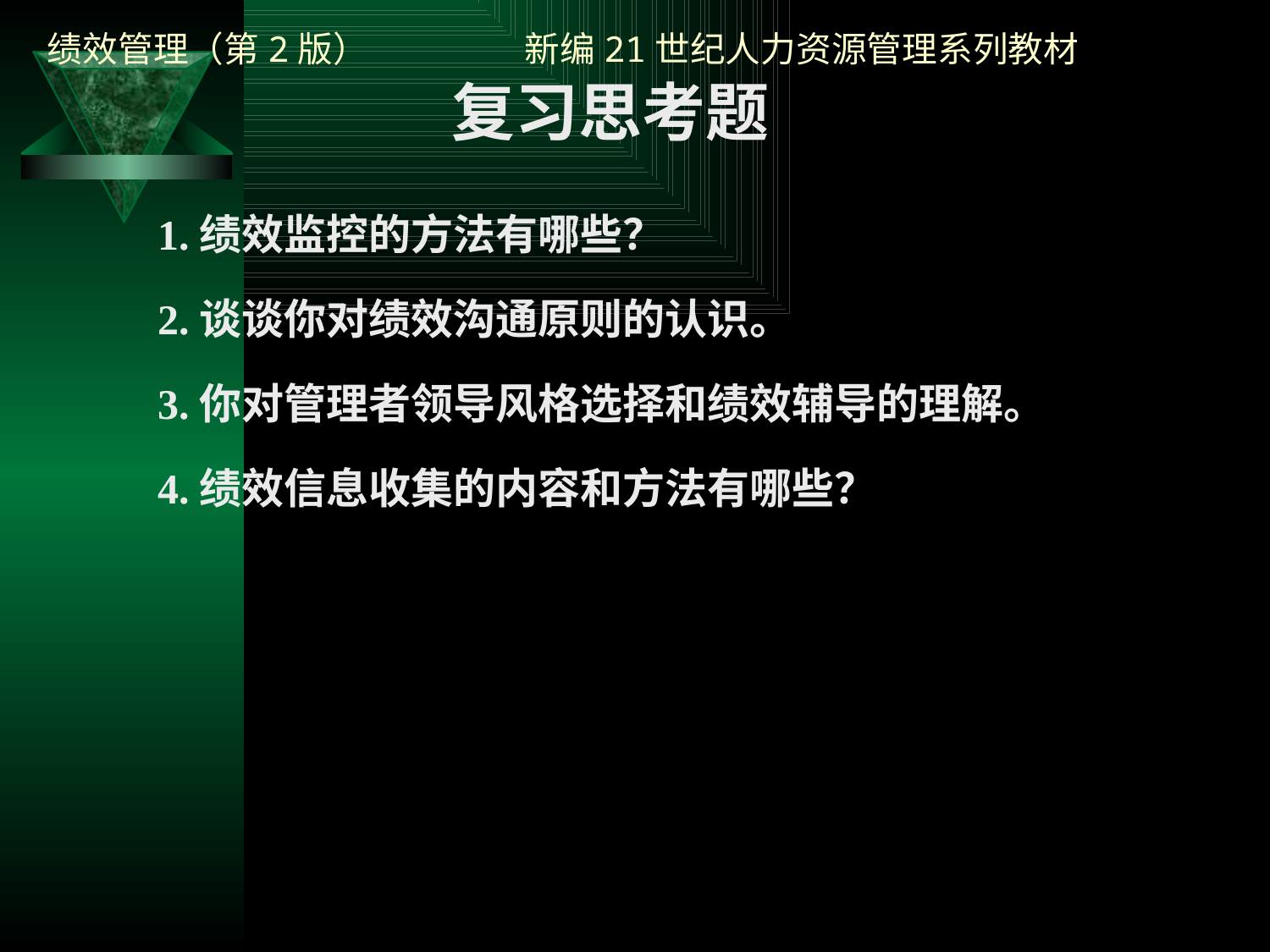

复习思考题
1.绩效监控的方法有哪些？
2.谈谈你对绩效沟通原则的认识。
3.你对管理者领导风格选择和绩效辅导的理解。
4.绩效信息收集的内容和方法有哪些？